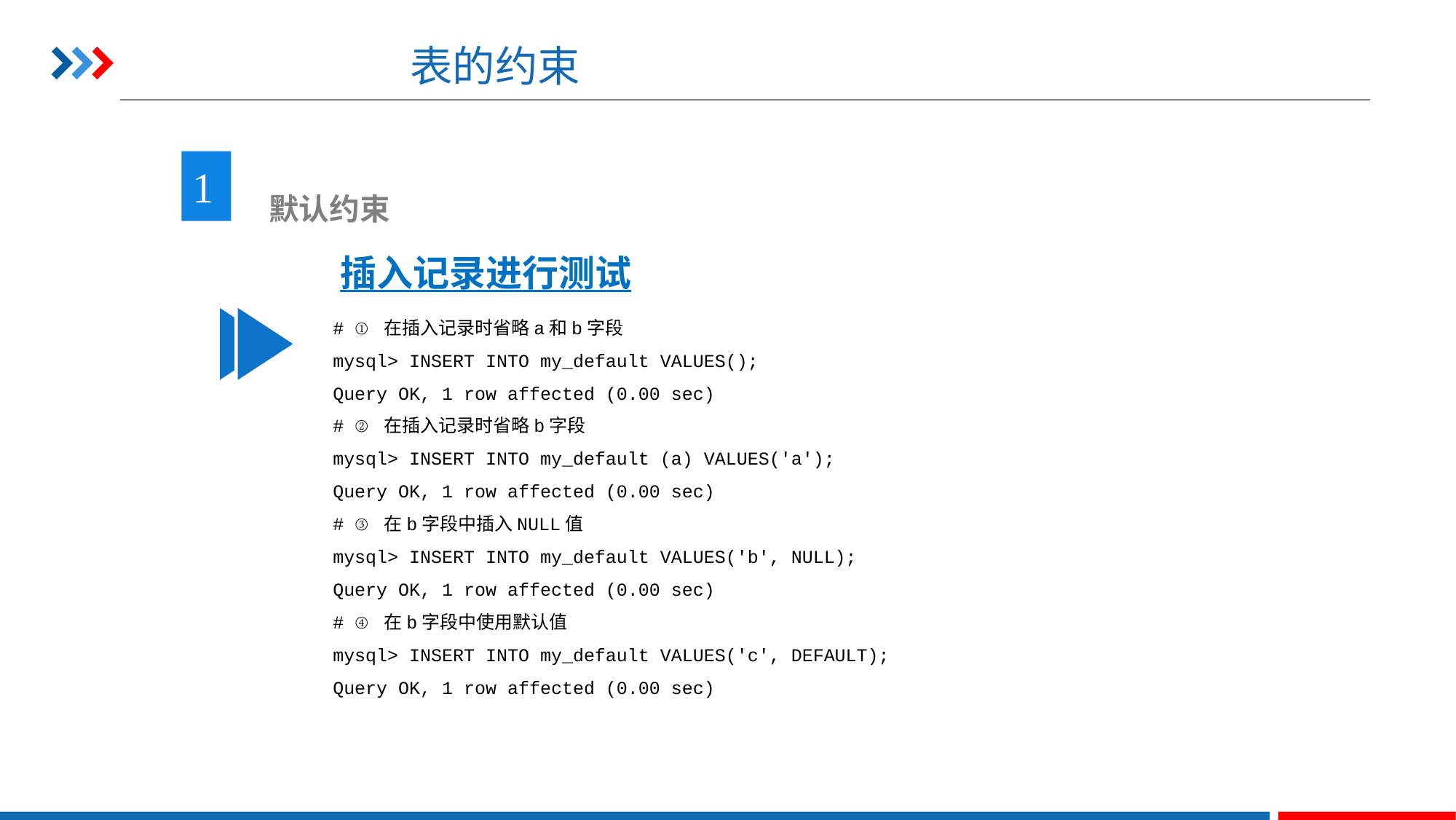

# 表的约束

1
  默认约束
插入记录进行测试
# ① 在插入记录时省略a和b字段
mysql> INSERT INTO my_default VALUES();
Query OK, 1 row affected (0.00 sec)
# ② 在插入记录时省略b字段
mysql> INSERT INTO my_default (a) VALUES('a');
Query OK, 1 row affected (0.00 sec)
# ③ 在b字段中插入NULL值
mysql> INSERT INTO my_default VALUES('b', NULL);
Query OK, 1 row affected (0.00 sec)
# ④ 在b字段中使用默认值
mysql> INSERT INTO my_default VALUES('c', DEFAULT);
Query OK, 1 row affected (0.00 sec)